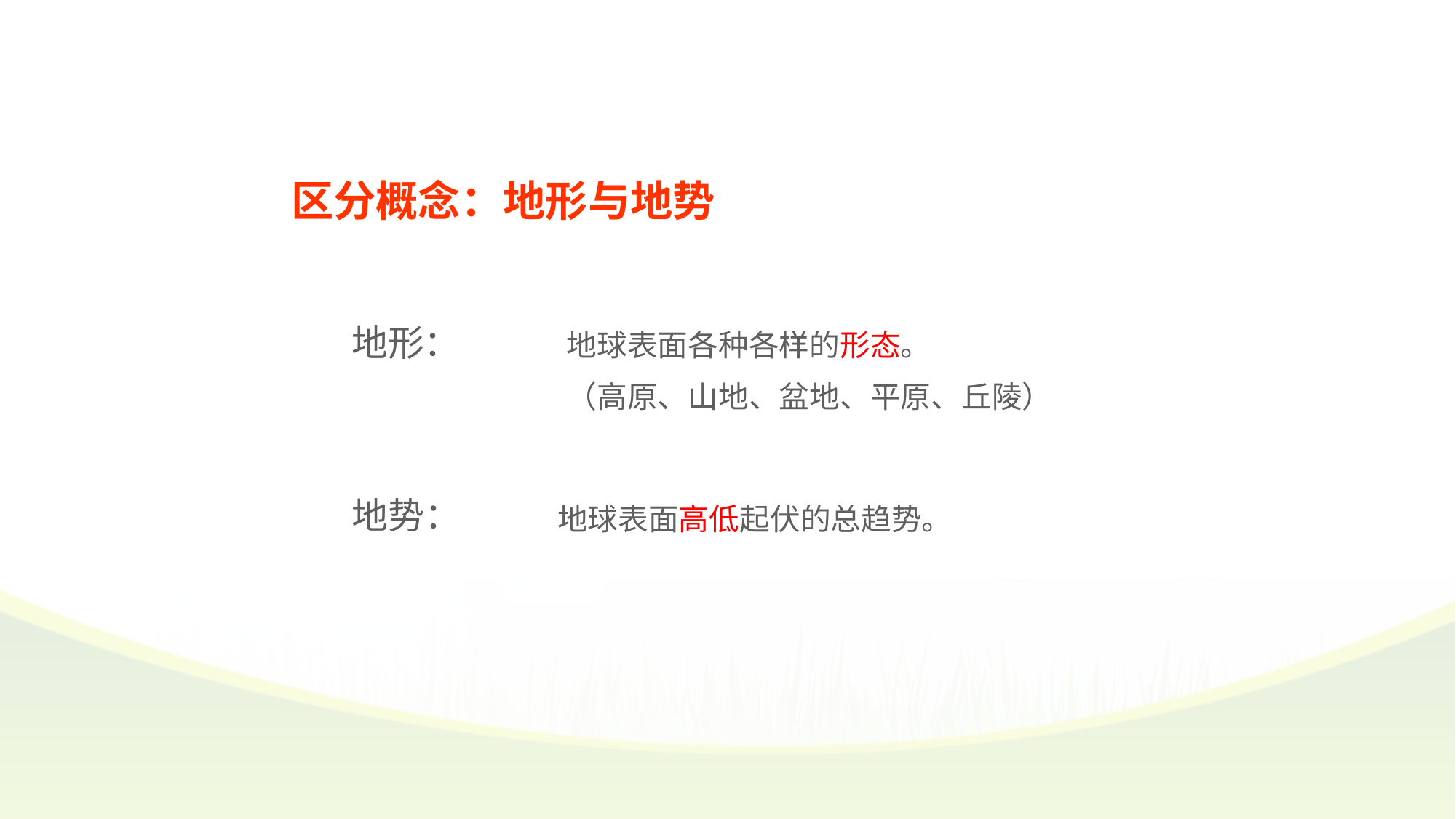

探究新知
区分概念：地形与地势
地形：
地球表面各种各样的形态。
（高原、山地、盆地、平原、丘陵）

地势：
地球表面高低起伏的总趋势。